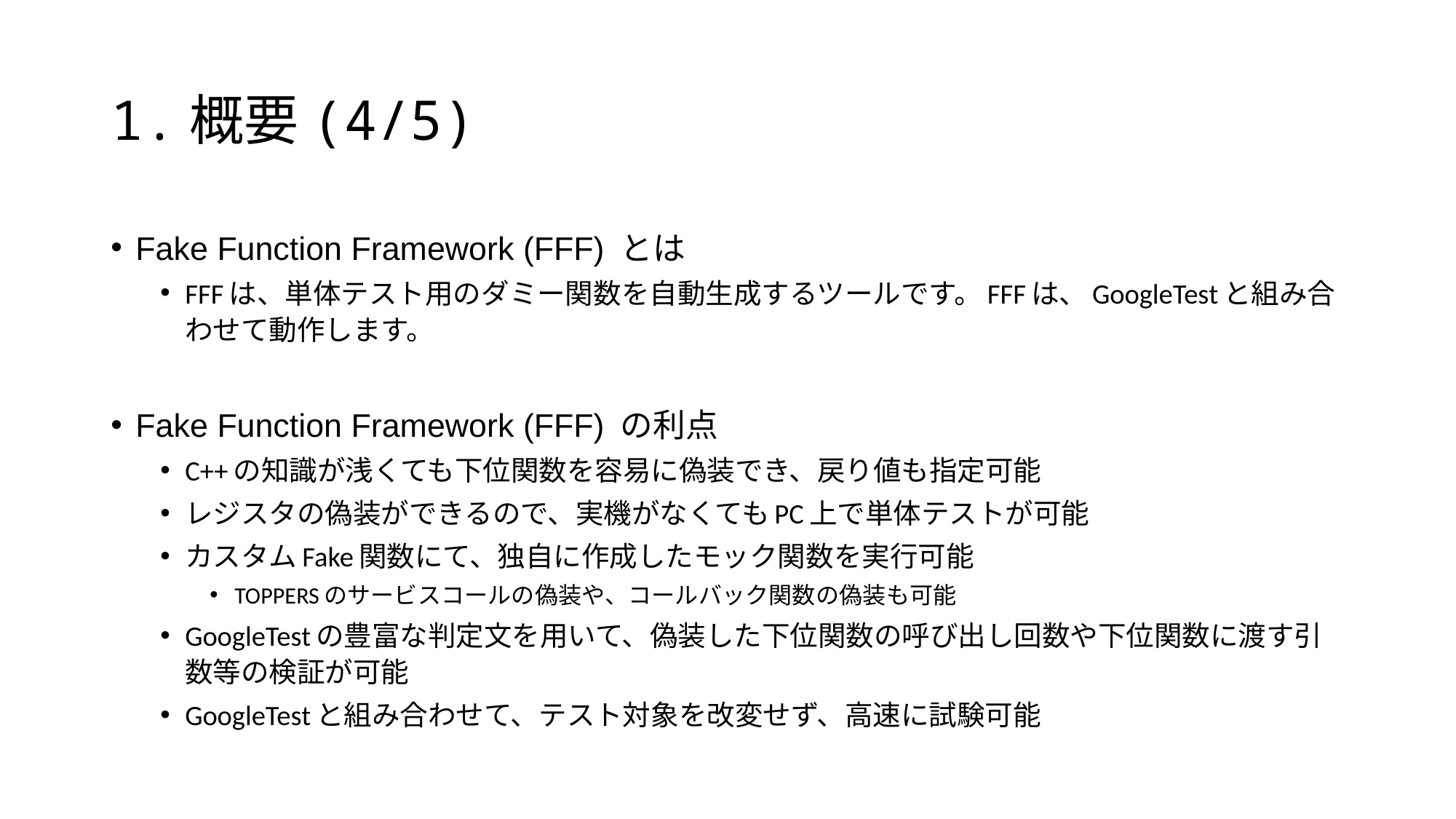

# 1.概要(4/5)
Fake Function Framework (FFF) とは
FFFは、単体テスト用のダミー関数を自動生成するツールです。FFFは、GoogleTestと組み合わせて動作します。

Fake Function Framework (FFF) の利点
C++の知識が浅くても下位関数を容易に偽装でき、戻り値も指定可能
レジスタの偽装ができるので、実機がなくてもPC上で単体テストが可能
カスタムFake関数にて、独自に作成したモック関数を実行可能
TOPPERSのサービスコールの偽装や、コールバック関数の偽装も可能
GoogleTestの豊富な判定文を用いて、偽装した下位関数の呼び出し回数や下位関数に渡す引数等の検証が可能
GoogleTestと組み合わせて、テスト対象を改変せず、高速に試験可能